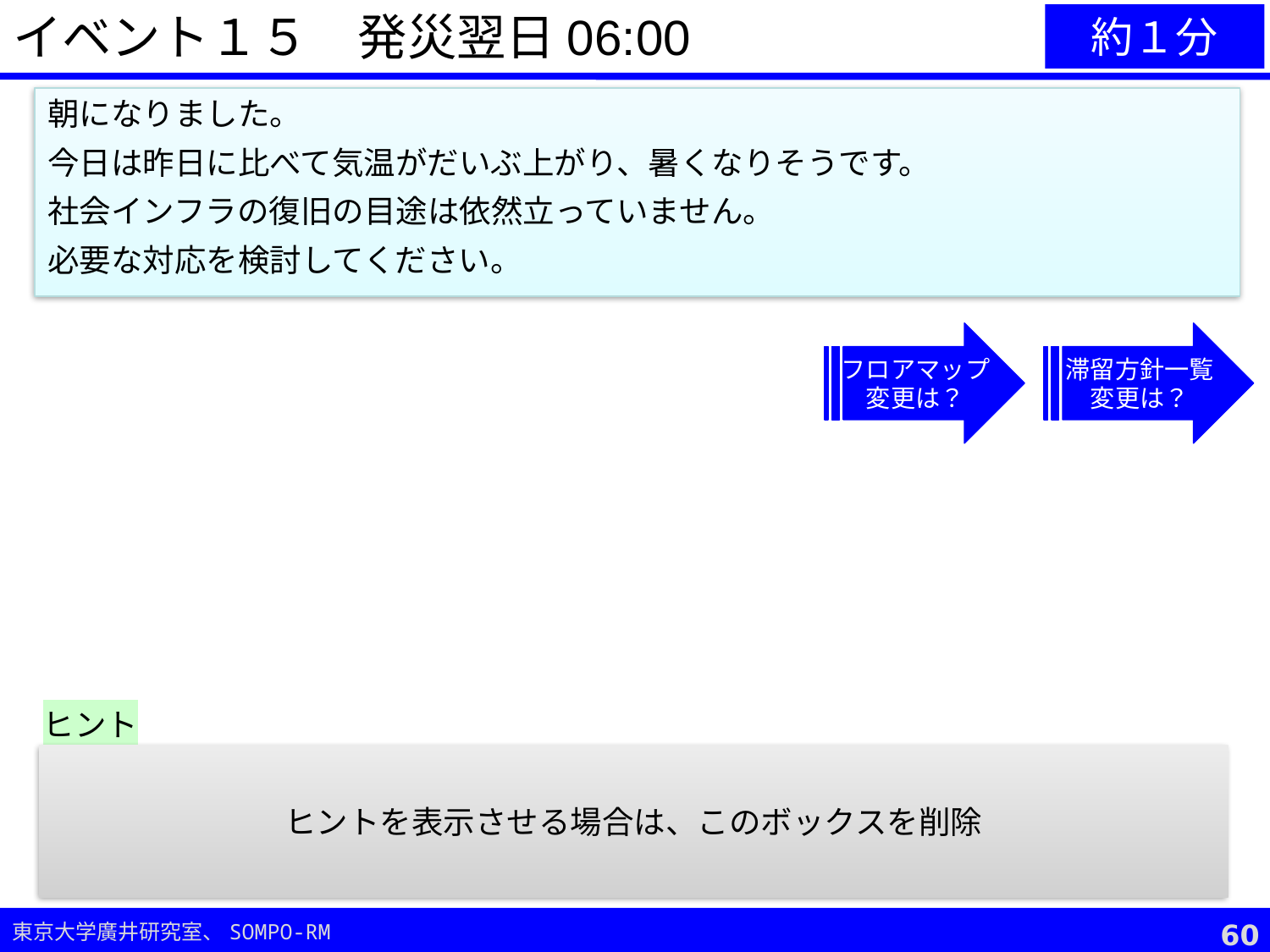

イベント１５　発災翌日06:00
約１分
朝になりました。
今日は昨日に比べて気温がだいぶ上がり、暑くなりそうです。
社会インフラの復旧の目途は依然立っていません。
必要な対応を検討してください。
フロアマップ
変更は？
滞留方針一覧
変更は？
ヒント
熱中症予防には、こまめな水分補給等、先手を打った対策が重要。
ヒントを表示させる場合は、このボックスを削除
60